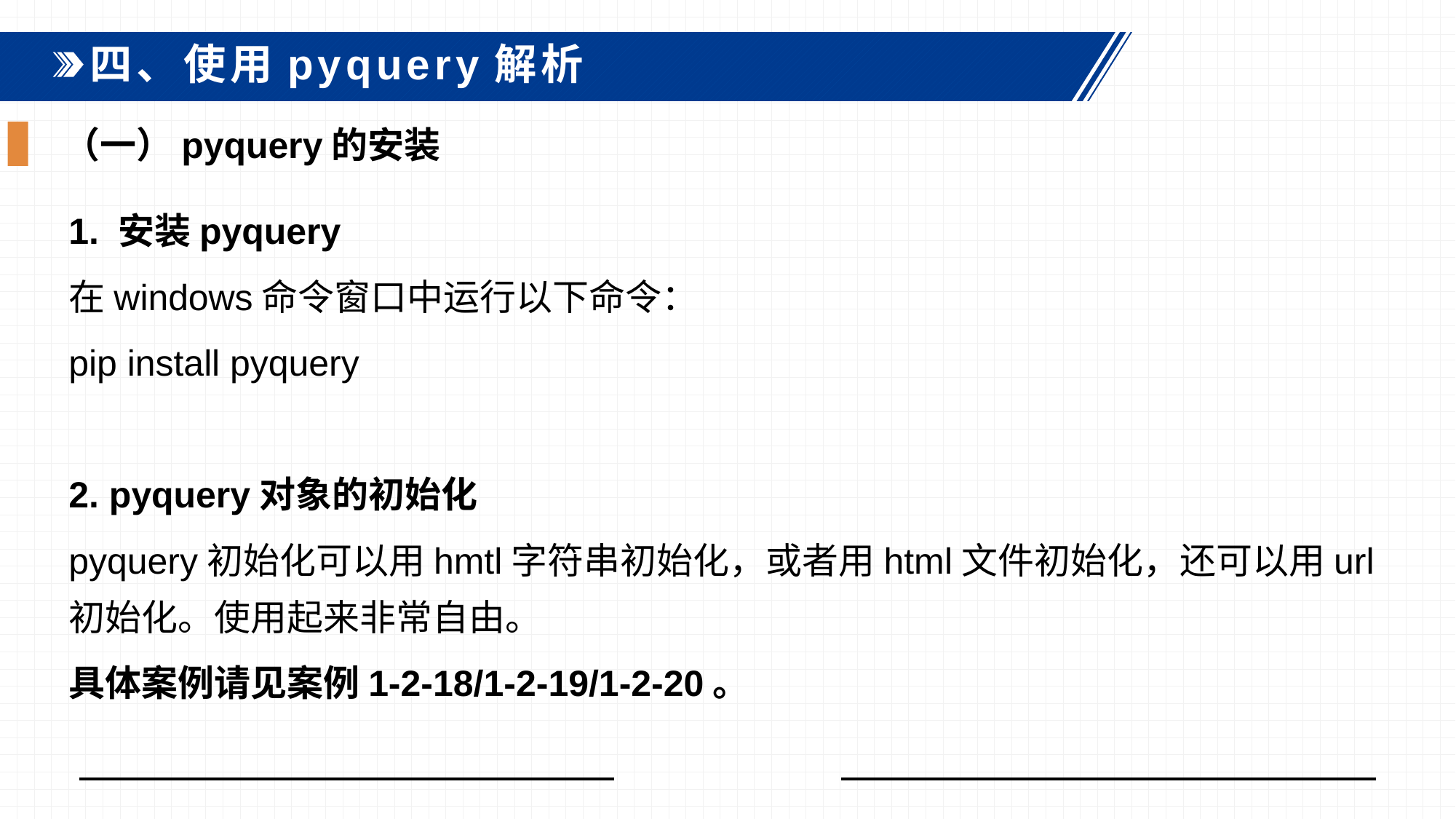

四、使用pyquery解析
（一）pyquery的安装

1. 安装pyquery
在windows命令窗口中运行以下命令：
pip install pyquery

2. pyquery对象的初始化
pyquery初始化可以用hmtl字符串初始化，或者用html文件初始化，还可以用url初始化。使用起来非常自由。
具体案例请见案例1-2-18/1-2-19/1-2-20。